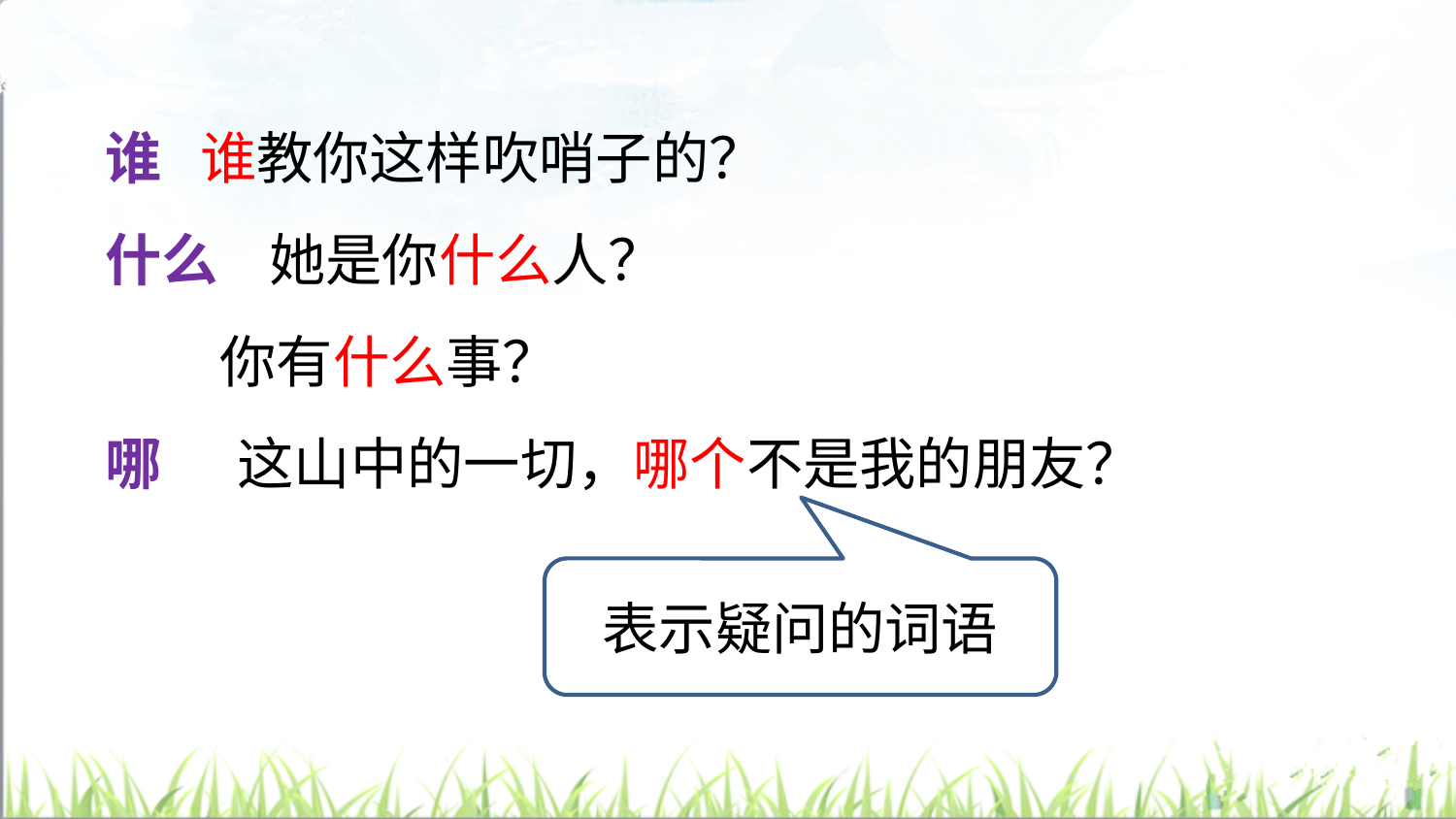

谁   谁教你这样吹哨子的？
什么    她是你什么人？
        你有什么事？
哪      这山中的一切，哪个不是我的朋友？
表示疑问的词语